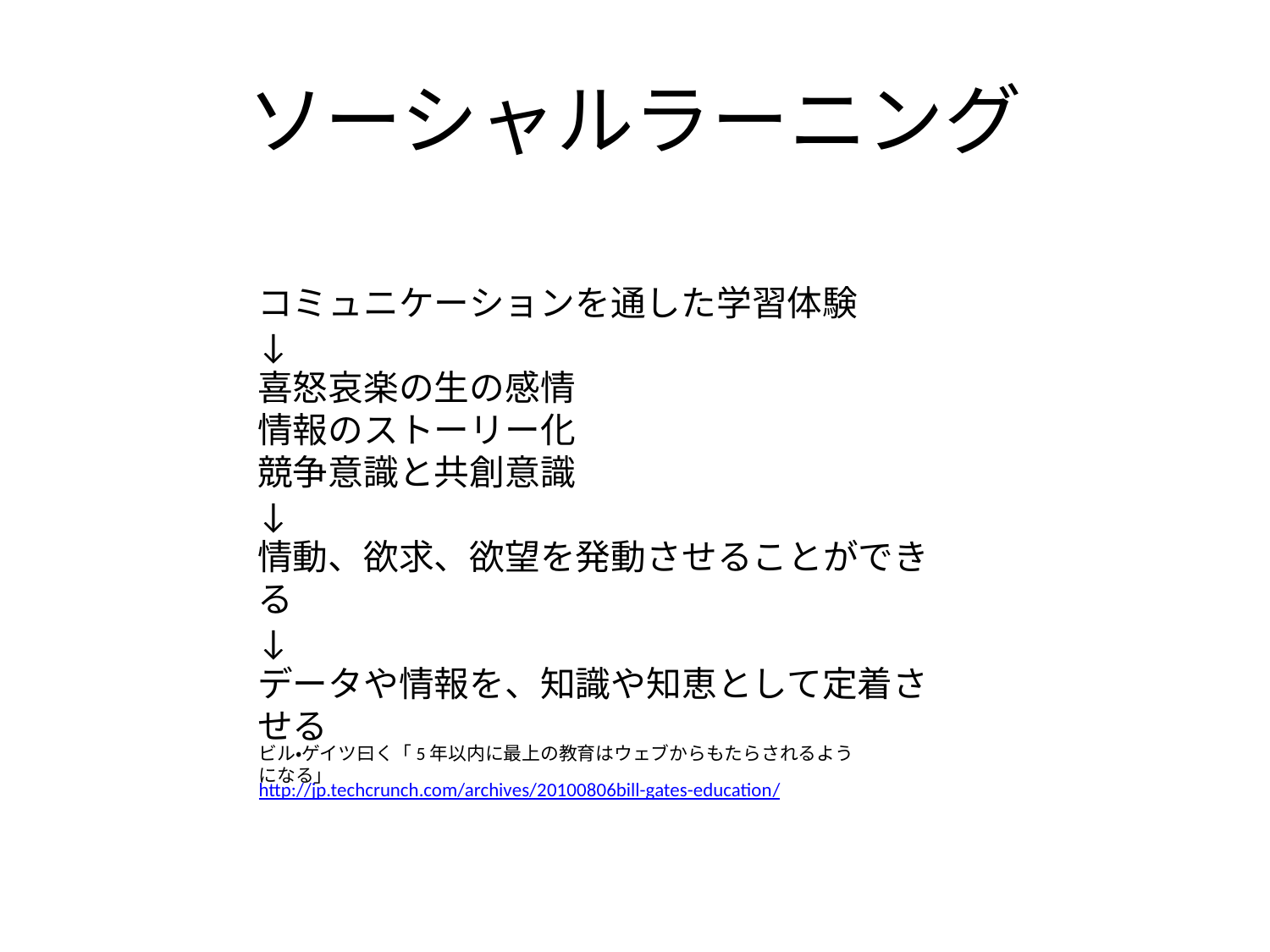

# ソーシャルラーニング
コミュニケーションを通した学習体験
↓
喜怒哀楽の生の感情
情報のストーリー化
競争意識と共創意識
↓
情動、欲求、欲望を発動させることができる
↓
データや情報を、知識や知恵として定着させる
ビル・ゲイツ曰く「5年以内に最上の教育はウェブからもたらされるようになる」
http://jp.techcrunch.com/archives/20100806bill-gates-education/